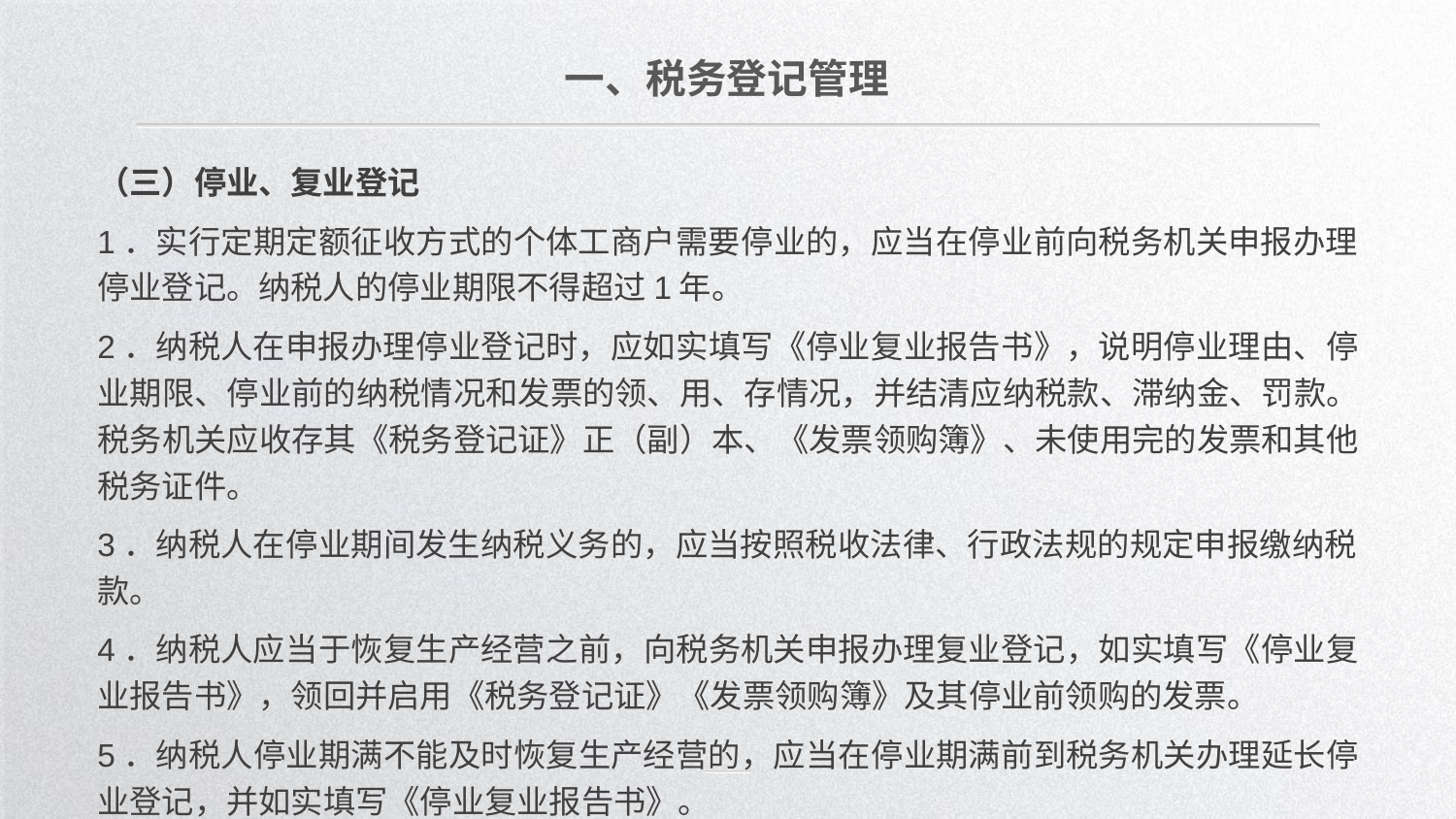

一、税务登记管理

（三）停业、复业登记
1．实行定期定额征收方式的个体工商户需要停业的，应当在停业前向税务机关申报办理停业登记。纳税人的停业期限不得超过1年。
2．纳税人在申报办理停业登记时，应如实填写《停业复业报告书》，说明停业理由、停业期限、停业前的纳税情况和发票的领、用、存情况，并结清应纳税款、滞纳金、罚款。税务机关应收存其《税务登记证》正（副）本、《发票领购簿》、未使用完的发票和其他税务证件。
3．纳税人在停业期间发生纳税义务的，应当按照税收法律、行政法规的规定申报缴纳税款。
4．纳税人应当于恢复生产经营之前，向税务机关申报办理复业登记，如实填写《停业复业报告书》，领回并启用《税务登记证》《发票领购簿》及其停业前领购的发票。
5．纳税人停业期满不能及时恢复生产经营的，应当在停业期满前到税务机关办理延长停业登记，并如实填写《停业复业报告书》。